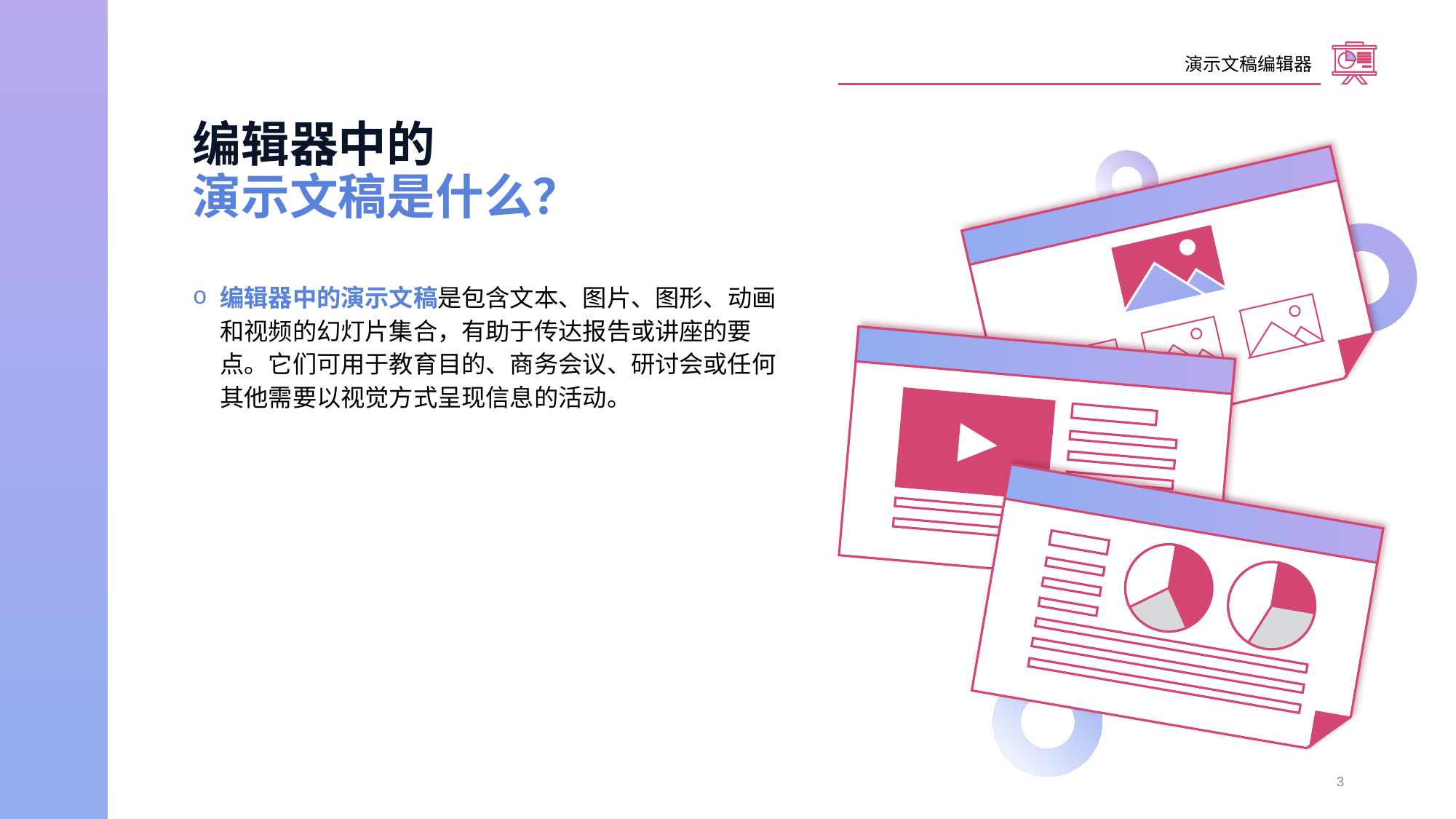

# 编辑器中的 演示文稿是什么？

编辑器中的演示文稿是包含文本、图片、图形、动画和视频的幻灯片集合，有助于传达报告或讲座的要点。它们可用于教育目的、商务会议、研讨会或任何其他需要以视觉方式呈现信息的活动。

3